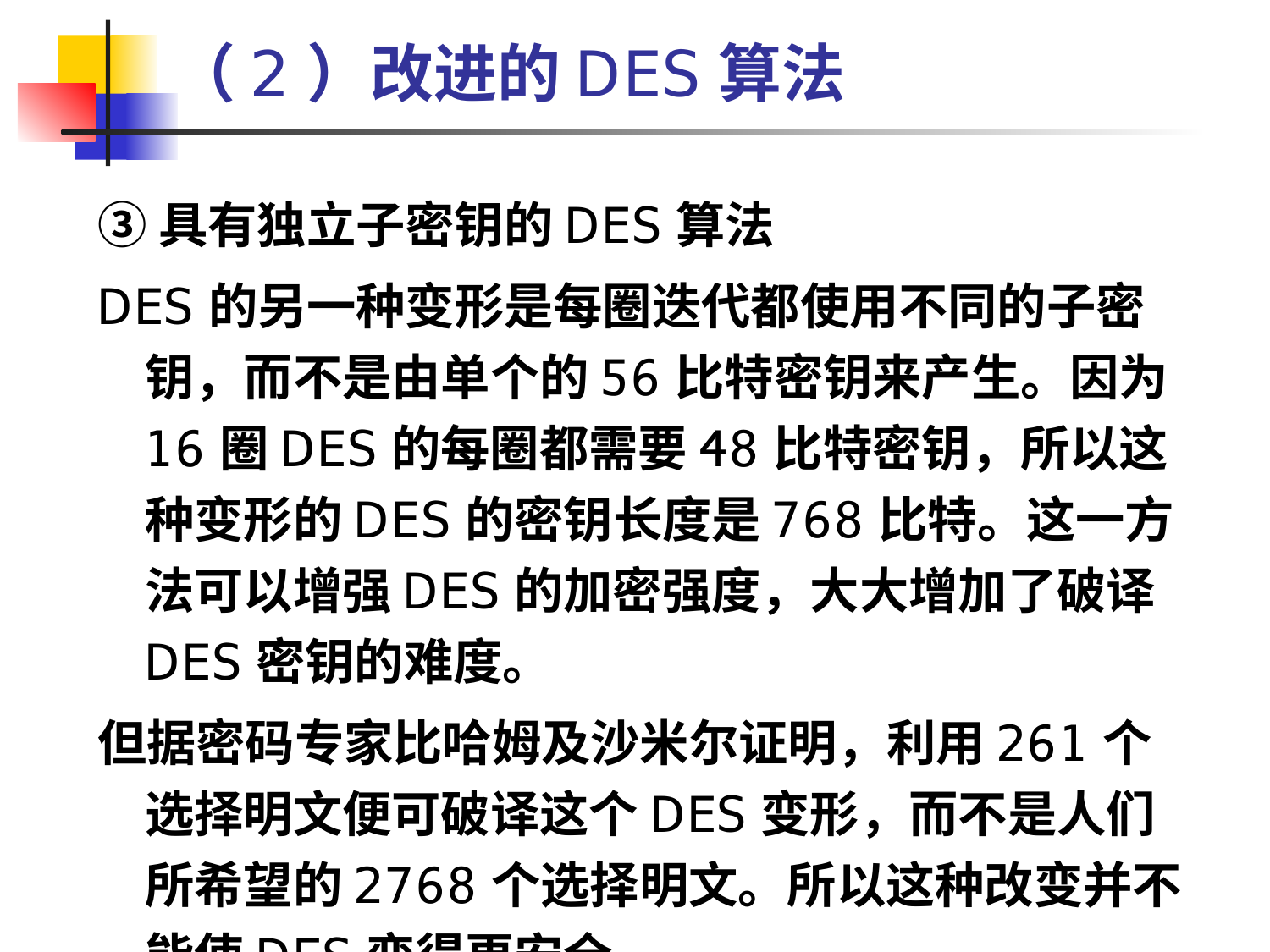

# （2）改进的DES算法
③具有独立子密钥的DES算法
DES的另一种变形是每圈迭代都使用不同的子密钥，而不是由单个的56比特密钥来产生。因为16圈DES的每圈都需要48比特密钥，所以这种变形的DES的密钥长度是768比特。这一方法可以增强DES的加密强度，大大增加了破译DES密钥的难度。
但据密码专家比哈姆及沙米尔证明，利用261个选择明文便可破译这个DES变形，而不是人们所希望的2768个选择明文。所以这种改变并不能使DES变得更安全。

13